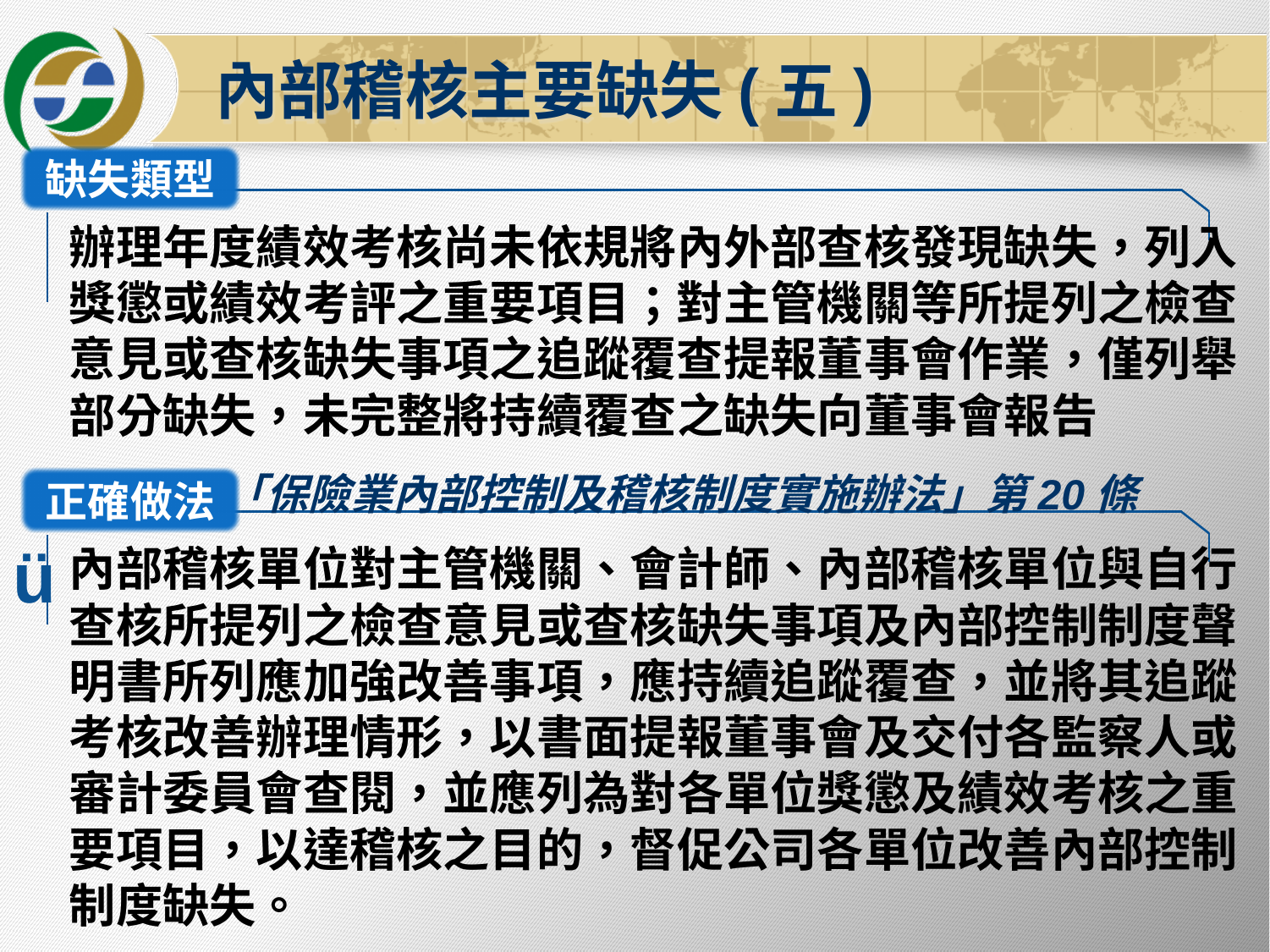

內部稽核主要缺失(五)
缺失類型
辦理年度績效考核尚未依規將內外部查核發現缺失，列入獎懲或績效考評之重要項目；對主管機關等所提列之檢查意見或查核缺失事項之追蹤覆查提報董事會作業，僅列舉部分缺失，未完整將持續覆查之缺失向董事會報告
「保險業內部控制及稽核制度實施辦法」第20條
正確做法
ü
內部稽核單位對主管機關、會計師、內部稽核單位與自行查核所提列之檢查意見或查核缺失事項及內部控制制度聲明書所列應加強改善事項，應持續追蹤覆查，並將其追蹤考核改善辦理情形，以書面提報董事會及交付各監察人或審計委員會查閱，並應列為對各單位獎懲及績效考核之重要項目，以達稽核之目的，督促公司各單位改善內部控制制度缺失。